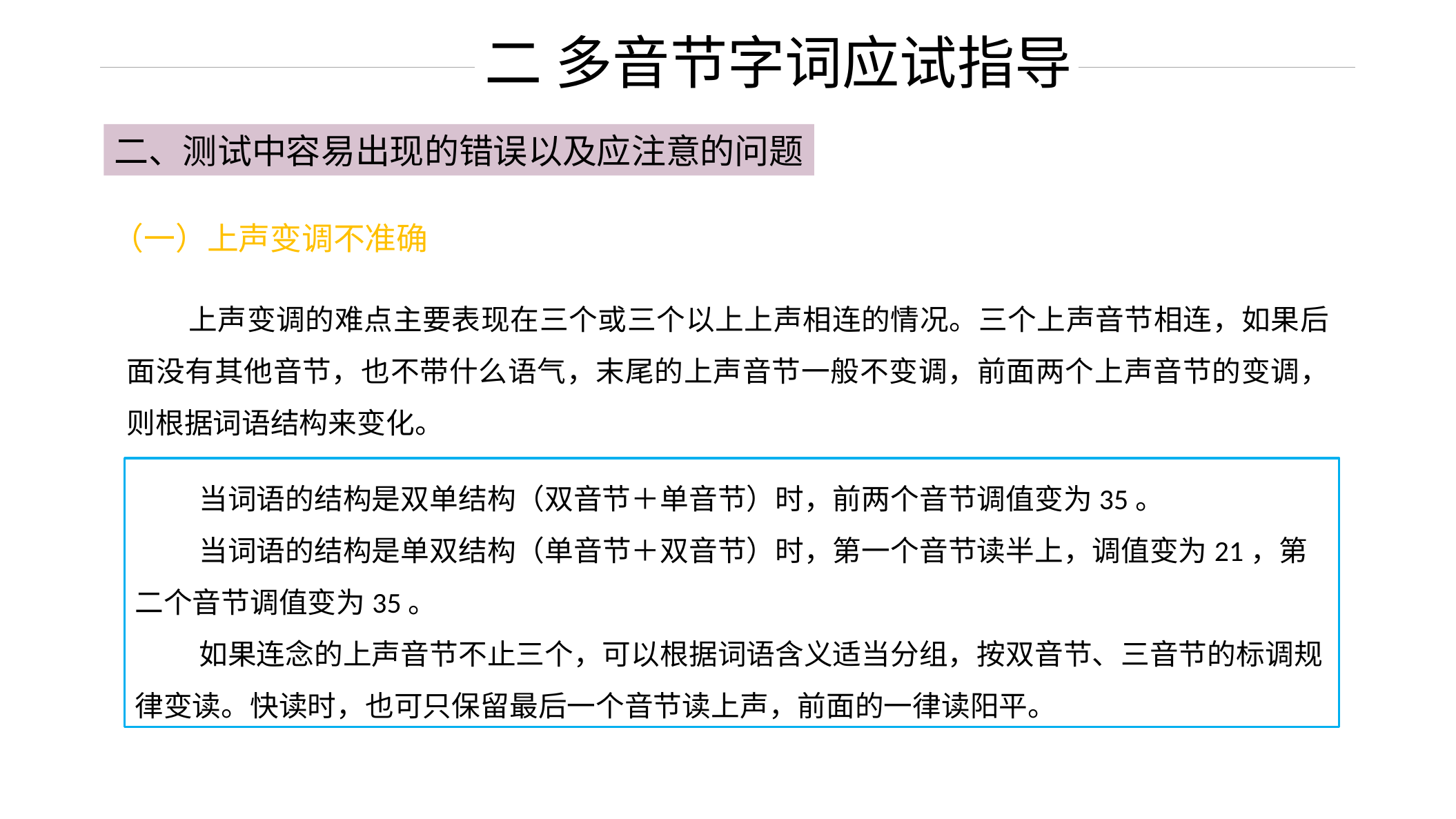

二 多音节字词应试指导
二、测试中容易出现的错误以及应注意的问题
（一）上声变调不准确
        上声变调的难点主要表现在三个或三个以上上声相连的情况。三个上声音节相连，如果后面没有其他音节，也不带什么语气，末尾的上声音节一般不变调，前面两个上声音节的变调，则根据词语结构来变化。
         当词语的结构是双单结构（双音节＋单音节）时，前两个音节调值变为35。
         当词语的结构是单双结构（单音节＋双音节）时，第一个音节读半上，调值变为21，第二个音节调值变为35。
         如果连念的上声音节不止三个，可以根据词语含义适当分组，按双音节、三音节的标调规律变读。快读时，也可只保留最后一个音节读上声，前面的一律读阳平。